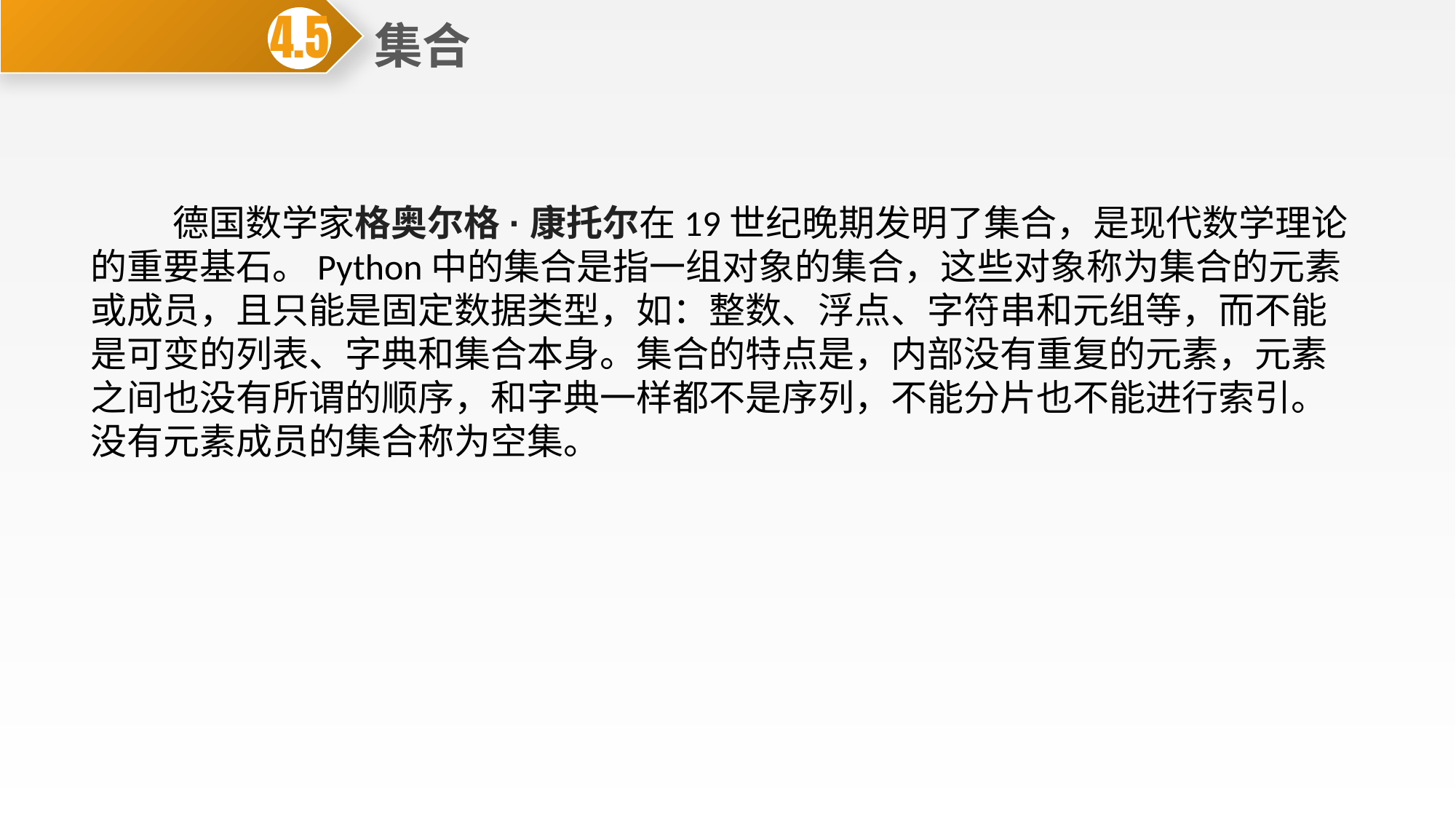

集合

4.5
         德国数学家格奥尔格·康托尔在19世纪晚期发明了集合，是现代数学理论的重要基石。Python中的集合是指一组对象的集合，这些对象称为集合的元素或成员，且只能是固定数据类型，如：整数、浮点、字符串和元组等，而不能是可变的列表、字典和集合本身。集合的特点是，内部没有重复的元素，元素之间也没有所谓的顺序，和字典一样都不是序列，不能分片也不能进行索引。没有元素成员的集合称为空集。